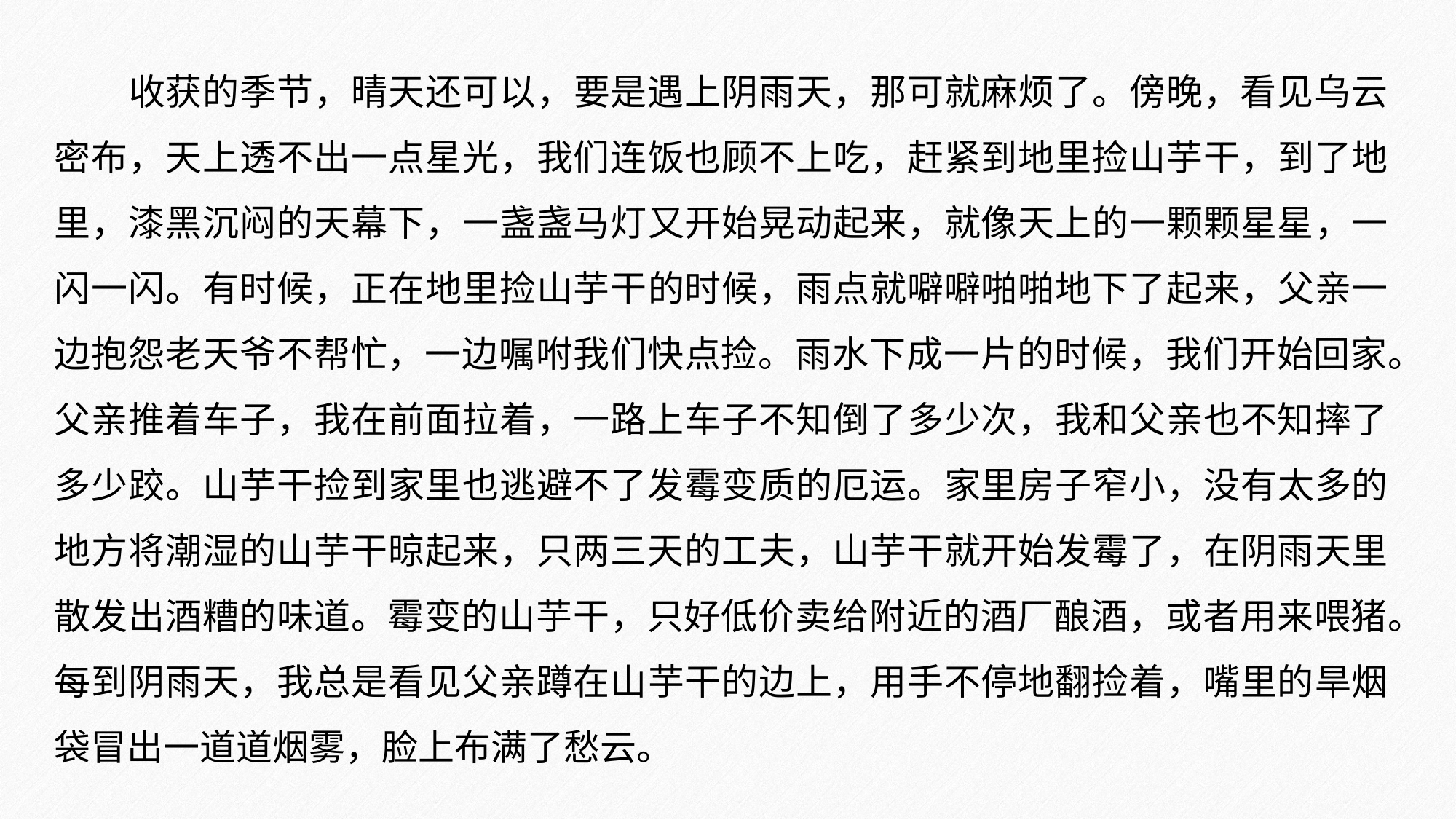

收获的季节，晴天还可以，要是遇上阴雨天，那可就麻烦了。傍晚，看见乌云密布，天上透不出一点星光，我们连饭也顾不上吃，赶紧到地里捡山芋干，到了地里，漆黑沉闷的天幕下，一盏盏马灯又开始晃动起来，就像天上的一颗颗星星，一闪一闪。有时候，正在地里捡山芋干的时候，雨点就噼噼啪啪地下了起来，父亲一边抱怨老天爷不帮忙，一边嘱咐我们快点捡。雨水下成一片的时候，我们开始回家。父亲推着车子，我在前面拉着，一路上车子不知倒了多少次，我和父亲也不知摔了多少跤。山芋干捡到家里也逃避不了发霉变质的厄运。家里房子窄小，没有太多的地方将潮湿的山芋干晾起来，只两三天的工夫，山芋干就开始发霉了，在阴雨天里散发出酒糟的味道。霉变的山芋干，只好低价卖给附近的酒厂酿酒，或者用来喂猪。每到阴雨天，我总是看见父亲蹲在山芋干的边上，用手不停地翻捡着，嘴里的旱烟袋冒出一道道烟雾，脸上布满了愁云。